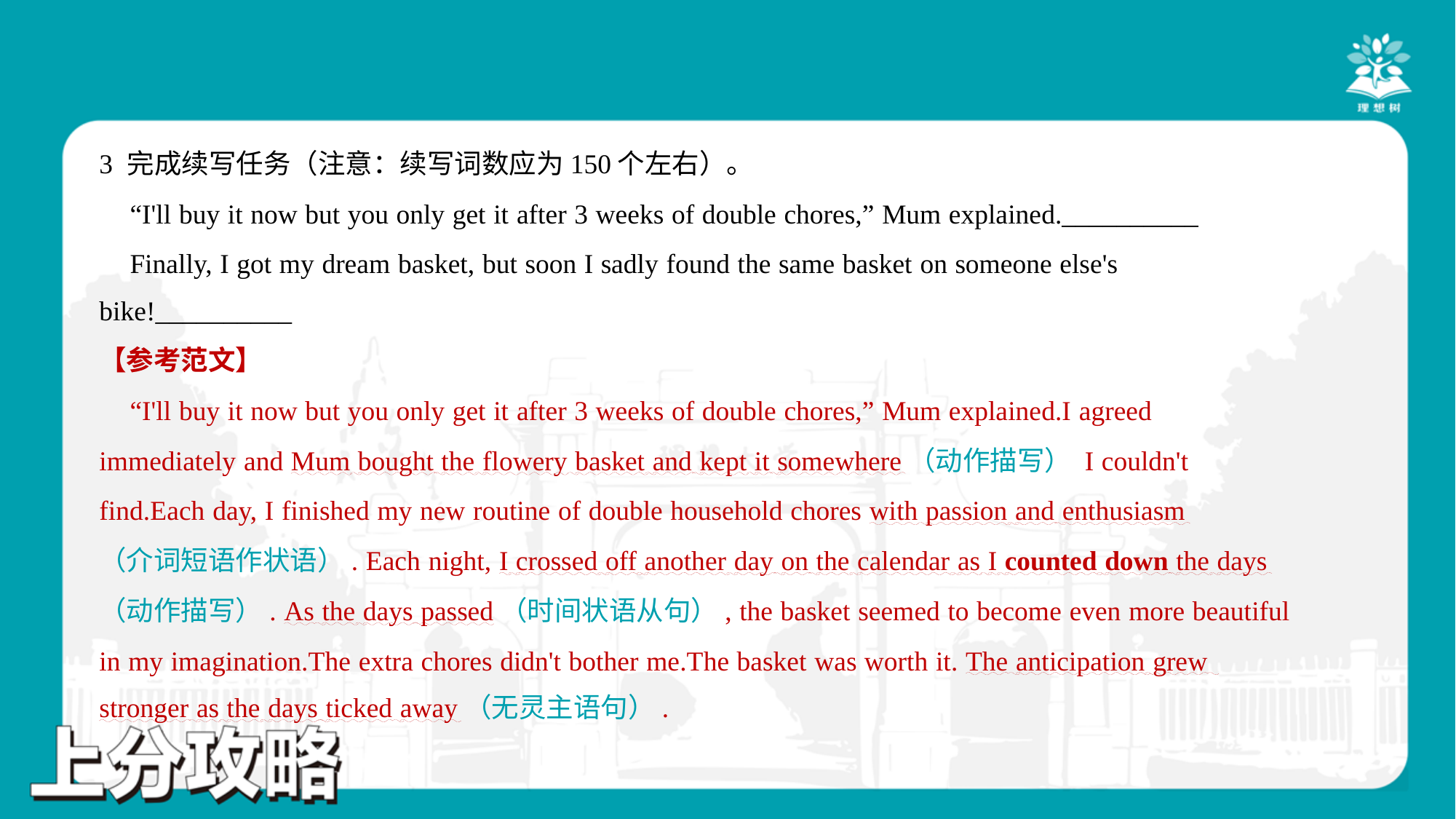

3 完成续写任务（注意：续写词数应为150个左右）。
    “I'll buy it now but you only get it after 3 weeks of double chores,” Mum explained.__________
    Finally, I got my dream basket, but soon I sadly found the same basket on someone else's
bike!__________
【参考范文】
    “I'll buy it now but you only get it after 3 weeks of double chores,” Mum explained.I agreed
immediately and Mum bought the flowery basket and kept it somewhere（动作描写） I couldn't
find.Each day, I finished my new routine of double household chores with passion and enthusiasm
（介词短语作状语）. Each night, I crossed off another day on the calendar as I counted down the days
（动作描写）. As the days passed（时间状语从句）, the basket seemed to become even more beautiful
in my imagination.The extra chores didn't bother me.The basket was worth it. The anticipation grew
stronger as the days ticked away（无灵主语句）.